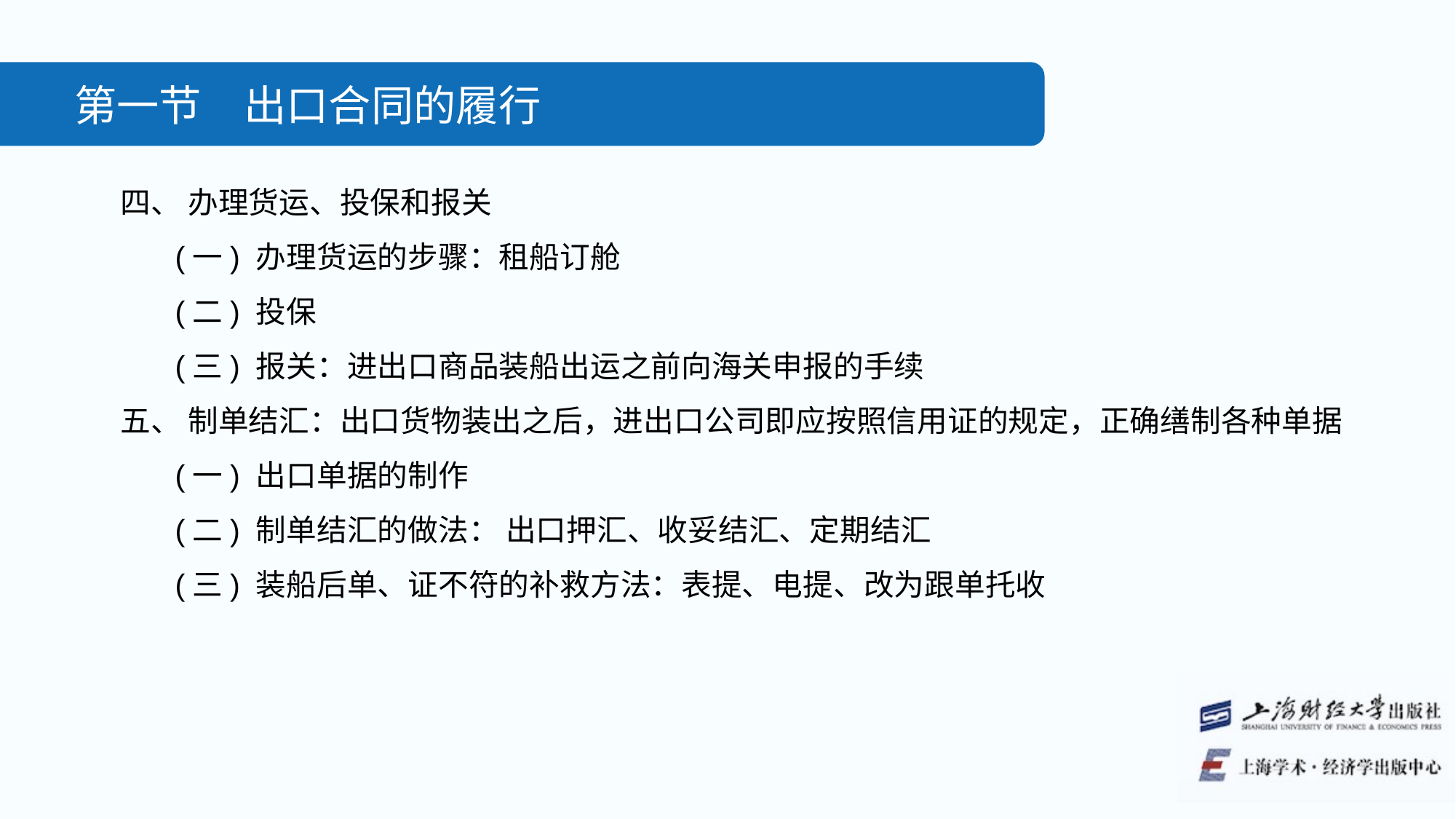

第一节　出口合同的履行
四、 办理货运、投保和报关
(一) 办理货运的步骤：租船订舱
(二) 投保
(三) 报关：进出口商品装船出运之前向海关申报的手续
五、 制单结汇：出口货物装出之后，进出口公司即应按照信用证的规定，正确缮制各种单据
(一) 出口单据的制作
(二) 制单结汇的做法： 出口押汇、收妥结汇、定期结汇
(三) 装船后单、证不符的补救方法：表提、电提、改为跟单托收